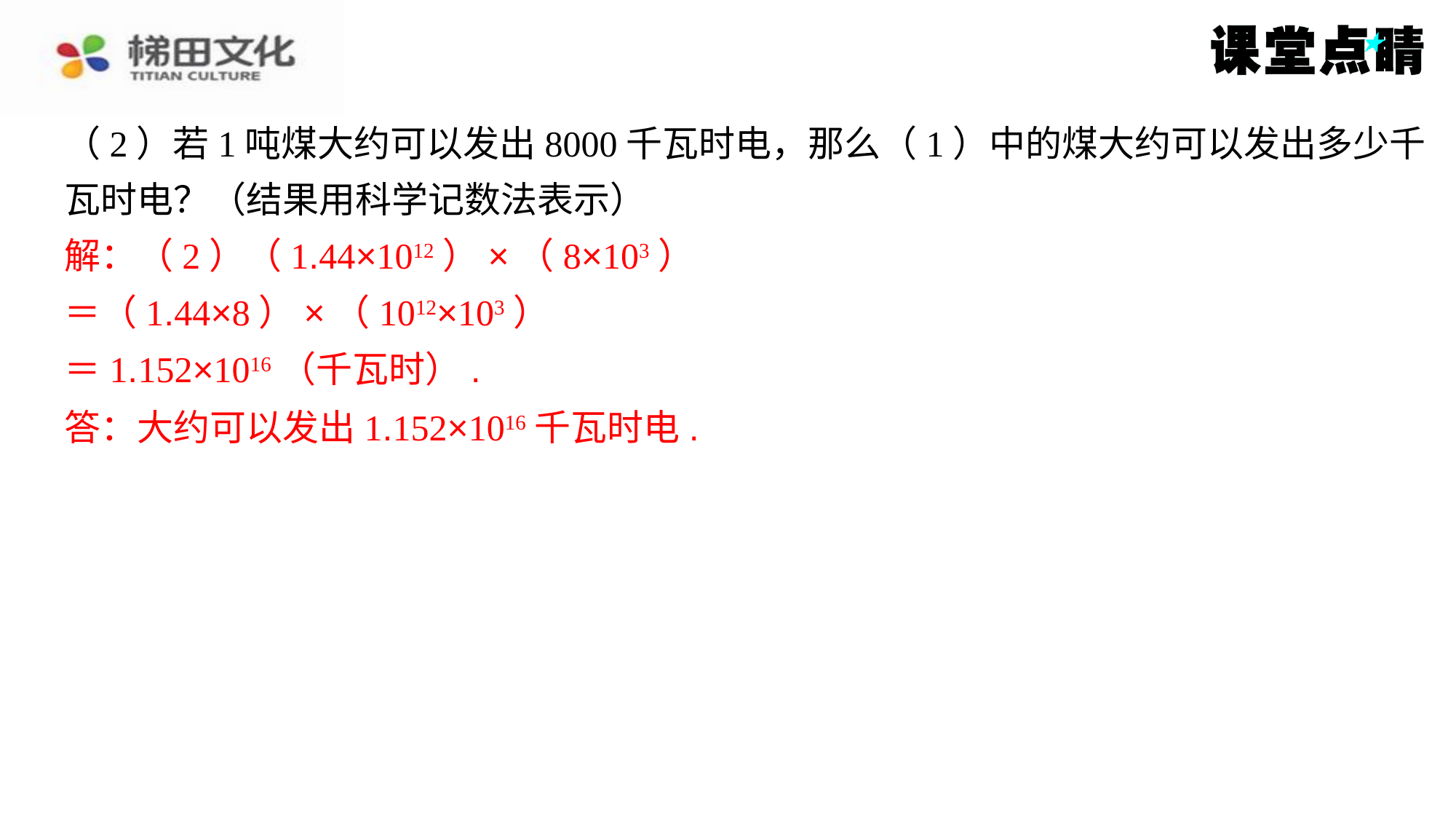

（2）若1吨煤大约可以发出8000千瓦时电，那么（1）中的煤大约可以发出多少千
瓦时电？（结果用科学记数法表示）
解：（2）（1.44×1012）×（8×103）
解：（2）（1.44×1012）×（8×103）
＝（1.44×8）×（1012×103）
＝1.152×1016（千瓦时）.
＝（1.44×8）×（1012×103）
＝1.152×1016（千瓦时）.
答：大约可以发出1.152×1016千瓦时电.
答：大约可以发出1.152×1016千瓦时电.